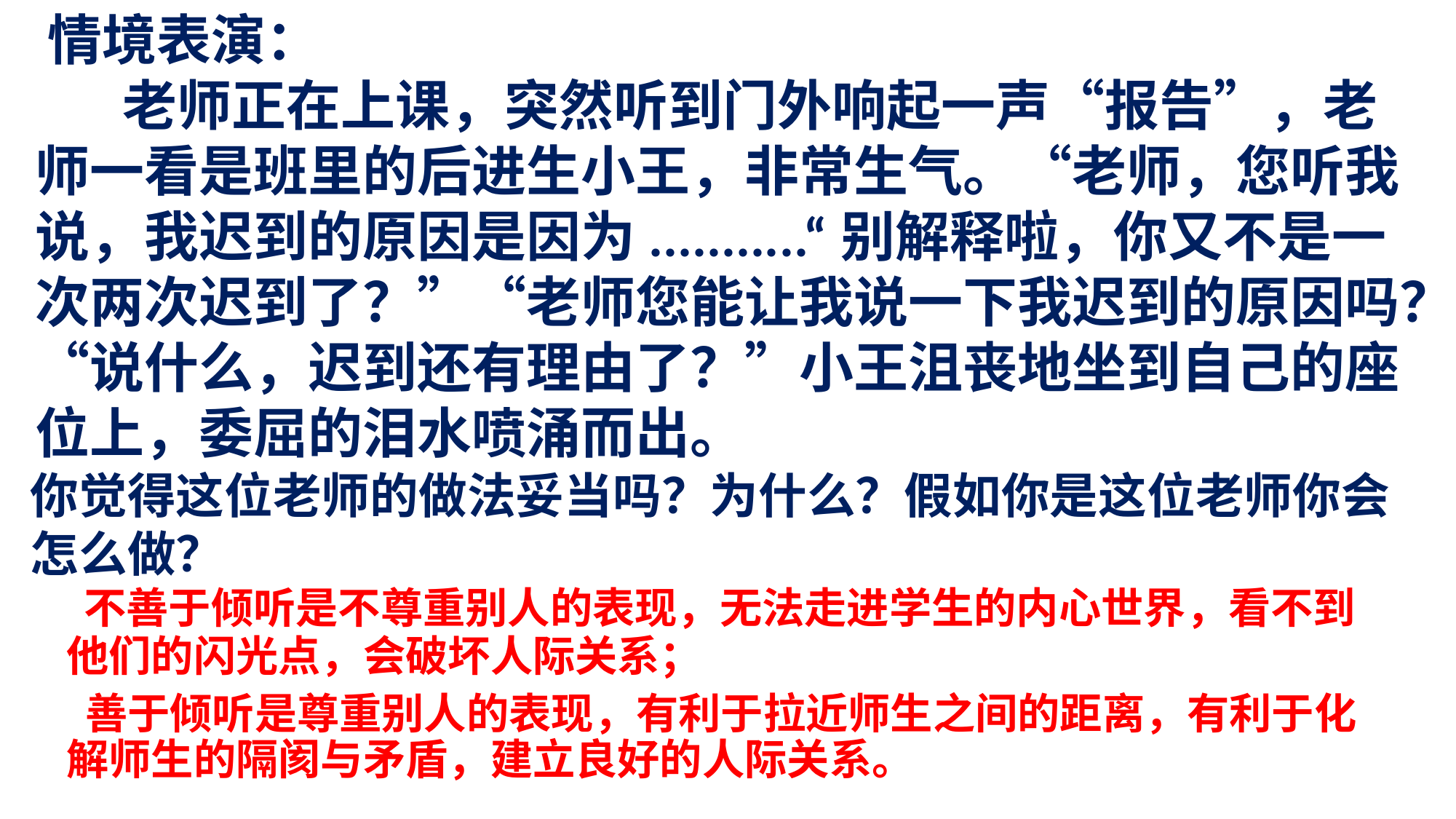

情境表演：
      老师正在上课，突然听到门外响起一声“报告”，老师一看是班里的后进生小王，非常生气。“老师，您听我说，我迟到的原因是因为...........“别解释啦，你又不是一次两次迟到了？”“老师您能让我说一下我迟到的原因吗？“说什么，迟到还有理由了？”小王沮丧地坐到自己的座位上，委屈的泪水喷涌而出。
你觉得这位老师的做法妥当吗？为什么？假如你是这位老师你会怎么做？
  不善于倾听是不尊重别人的表现，无法走进学生的内心世界，看不到他们的闪光点，会破坏人际关系；
   善于倾听是尊重别人的表现，有利于拉近师生之间的距离，有利于化解师生的隔阂与矛盾，建立良好的人际关系。